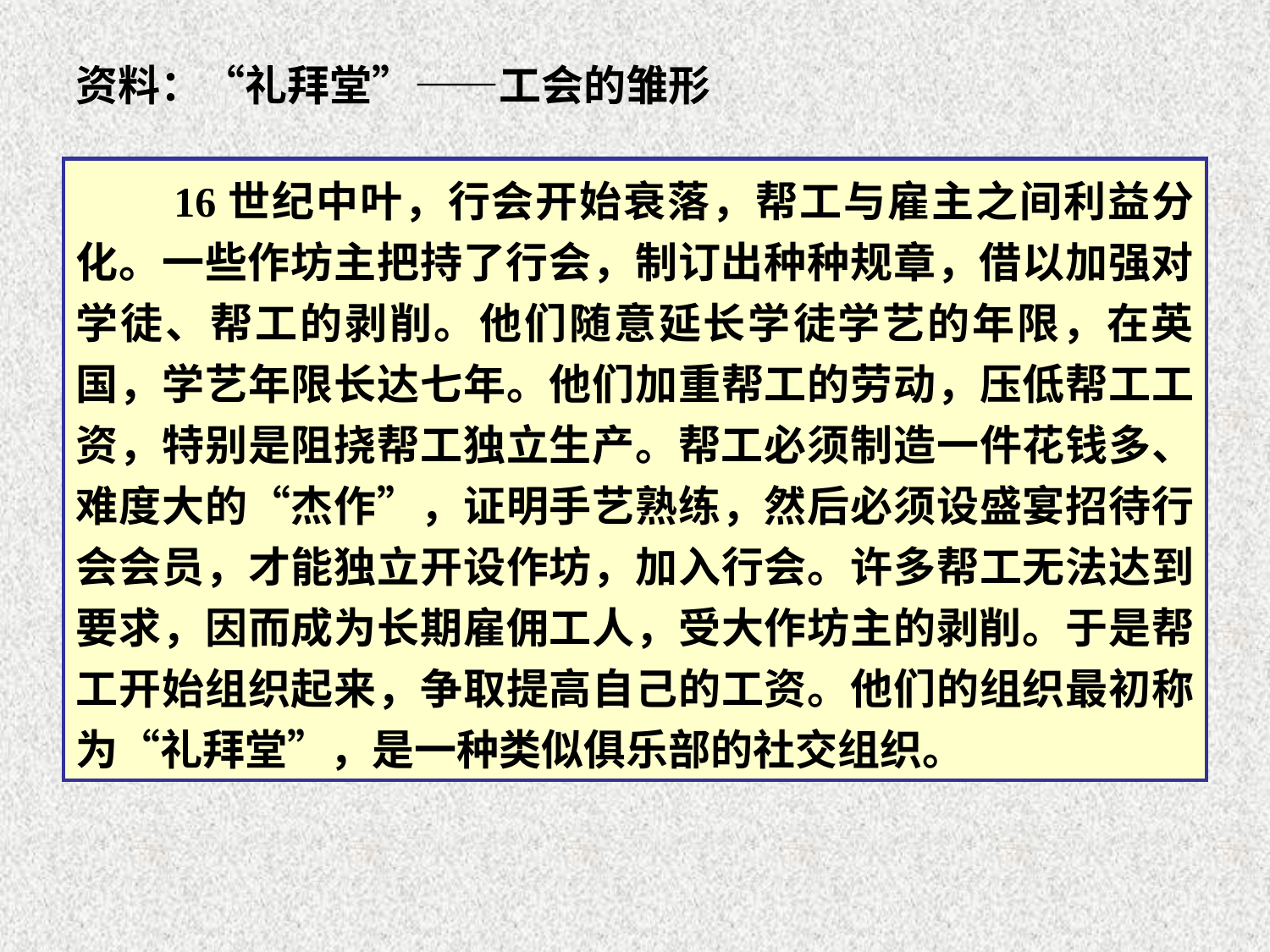

资料：“礼拜堂”——工会的雏形
        16世纪中叶，行会开始衰落，帮工与雇主之间利益分化。一些作坊主把持了行会，制订出种种规章，借以加强对学徒、帮工的剥削。他们随意延长学徒学艺的年限，在英国，学艺年限长达七年。他们加重帮工的劳动，压低帮工工资，特别是阻挠帮工独立生产。帮工必须制造一件花钱多、难度大的“杰作”，证明手艺熟练，然后必须设盛宴招待行会会员，才能独立开设作坊，加入行会。许多帮工无法达到要求，因而成为长期雇佣工人，受大作坊主的剥削。于是帮工开始组织起来，争取提高自己的工资。他们的组织最初称为“礼拜堂”，是一种类似俱乐部的社交组织。